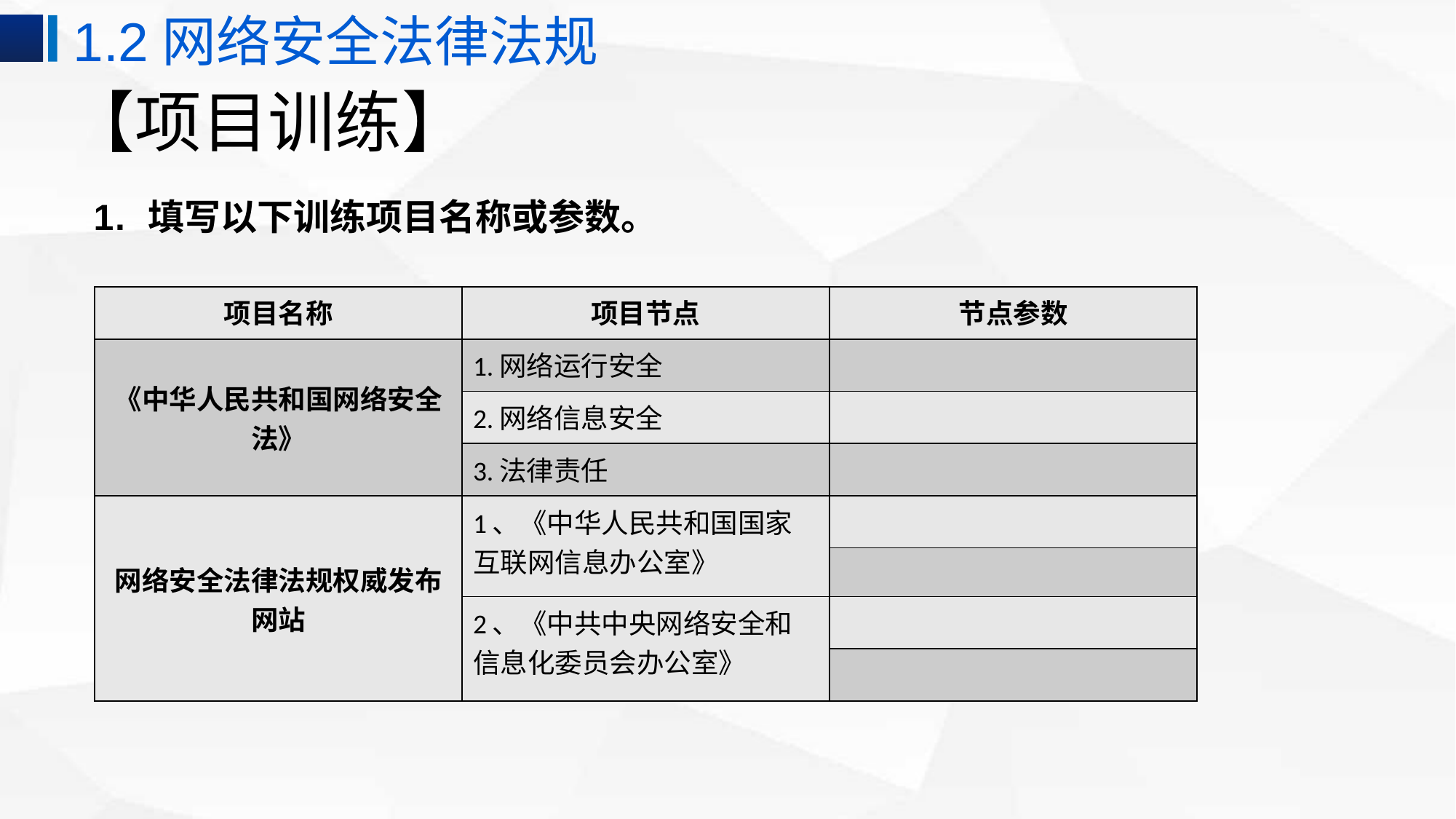

1.2网络安全法律法规

# 【项目训练】
填写以下训练项目名称或参数。
| 项目名称 | 项目节点 | 节点参数 |
| --- | --- | --- |
| 《中华人民共和国网络安全法》 | 1.网络运行安全 |  |
|  | 2.网络信息安全 |  |
|  | 3.法律责任 |  |
| 网络安全法律法规权威发布网站 | 1、《中华人民共和国国家互联网信息办公室》 |  |
|  |  |  |
|  | 2、《中共中央网络安全和信息化委员会办公室》 |  |
|  |  |  |